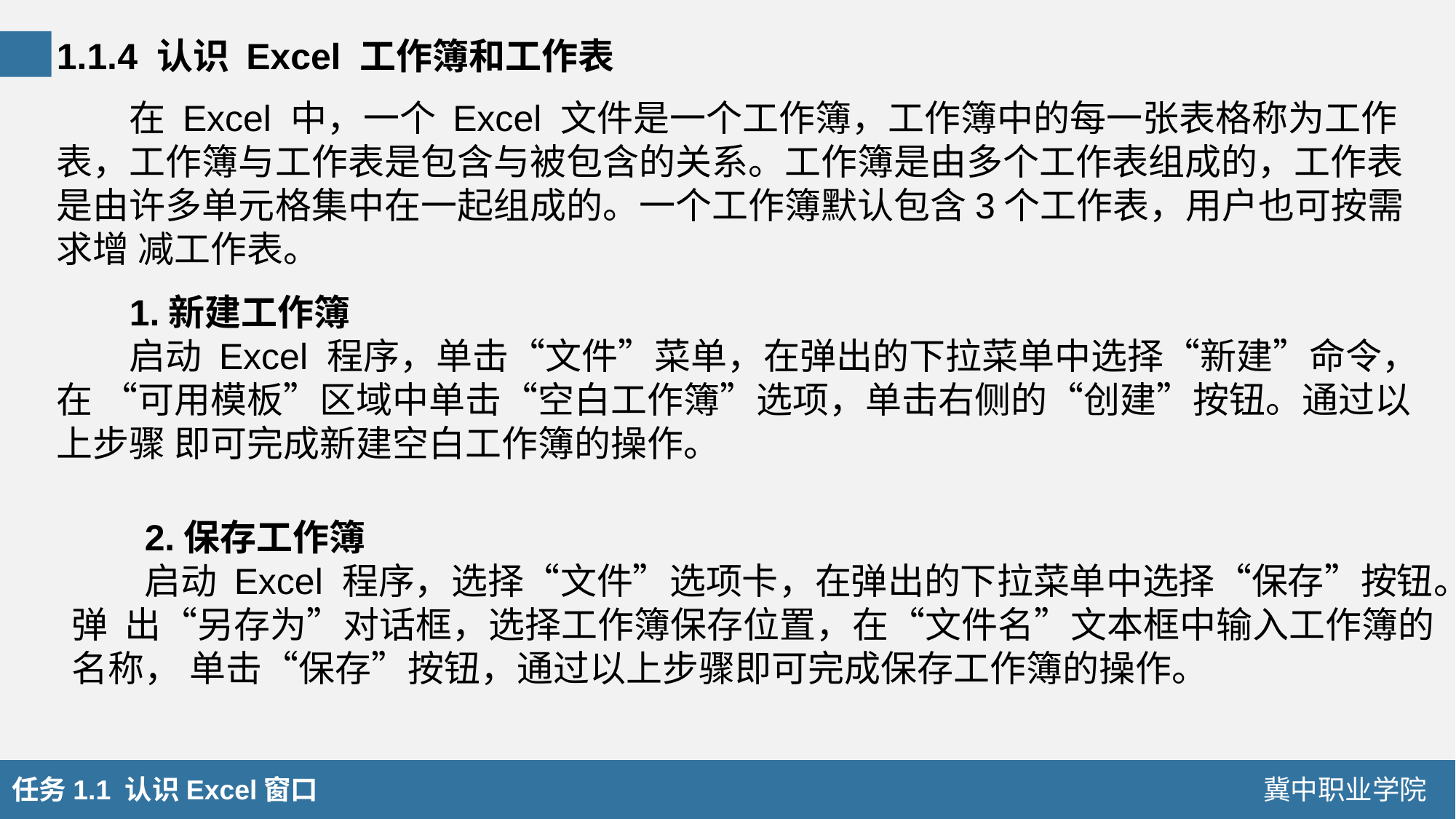

1.1.4 认识 Excel 工作簿和工作表
在 Excel 中，一个 Excel 文件是一个工作簿，工作簿中的每一张表格称为工作表，工作簿与工作表是包含与被包含的关系。工作簿是由多个工作表组成的，工作表是由许多单元格集中在一起组成的。一个工作簿默认包含3个工作表，用户也可按需求增 减工作表。
1.新建工作簿
启动 Excel 程序，单击“文件”菜单，在弹出的下拉菜单中选择“新建”命令，在 “可用模板”区域中单击“空白工作簿”选项，单击右侧的“创建”按钮。通过以上步骤 即可完成新建空白工作簿的操作。
2.保存工作簿
启动 Excel 程序，选择“文件”选项卡，在弹出的下拉菜单中选择“保存”按钮。弹  出“另存为”对话框，选择工作簿保存位置，在“文件名”文本框中输入工作簿的名称， 单击“保存”按钮，通过以上步骤即可完成保存工作簿的操作。

任务1.1 认识Excel窗口
冀中职业学院